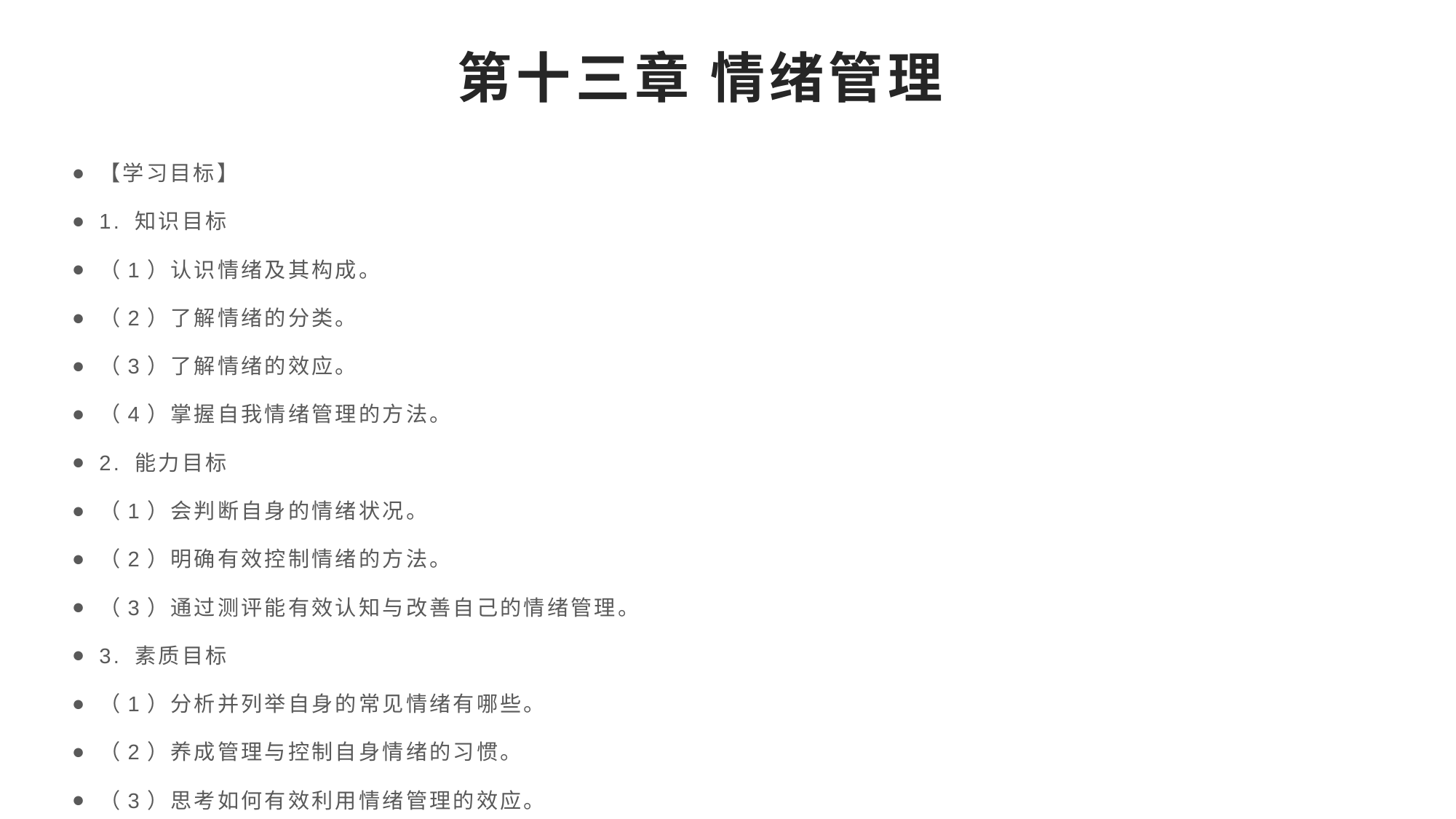

# 第十三章 情绪管理
【学习目标】
1. 知识目标
（1）认识情绪及其构成。
（2）了解情绪的分类。
（3）了解情绪的效应。
（4）掌握自我情绪管理的方法。
2. 能力目标
（1）会判断自身的情绪状况。
（2）明确有效控制情绪的方法。
（3）通过测评能有效认知与改善自己的情绪管理。
3. 素质目标
（1）分析并列举自身的常见情绪有哪些。
（2）养成管理与控制自身情绪的习惯。
（3）思考如何有效利用情绪管理的效应。